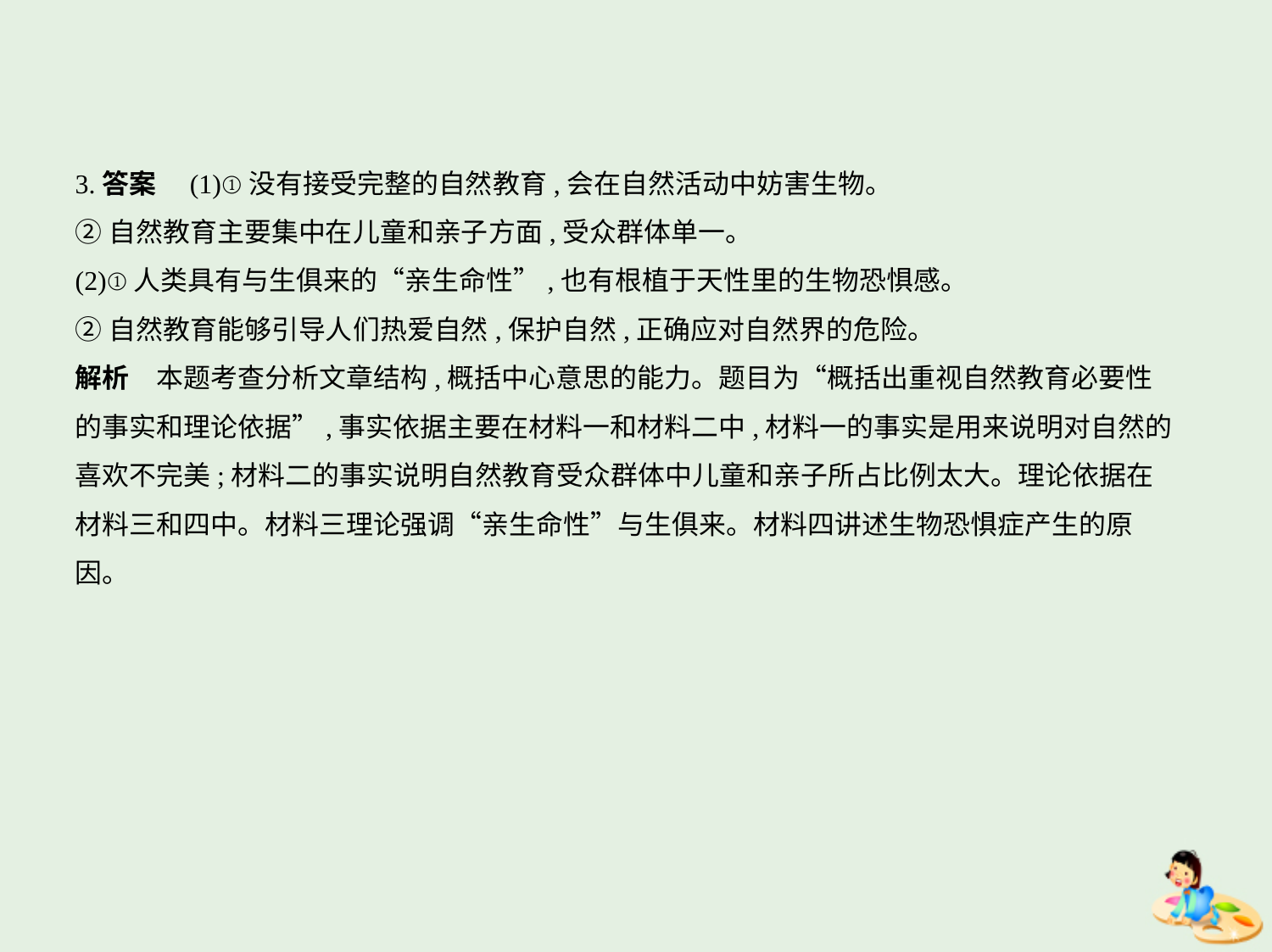

3.答案　(1)①没有接受完整的自然教育,会在自然活动中妨害生物。
②自然教育主要集中在儿童和亲子方面,受众群体单一。
(2)①人类具有与生俱来的“亲生命性”,也有根植于天性里的生物恐惧感。
②自然教育能够引导人们热爱自然,保护自然,正确应对自然界的危险。
解析　本题考查分析文章结构,概括中心意思的能力。题目为“概括出重视自然教育必要性
的事实和理论依据”,事实依据主要在材料一和材料二中,材料一的事实是用来说明对自然的
喜欢不完美;材料二的事实说明自然教育受众群体中儿童和亲子所占比例太大。理论依据在
材料三和四中。材料三理论强调“亲生命性”与生俱来。材料四讲述生物恐惧症产生的原
因。